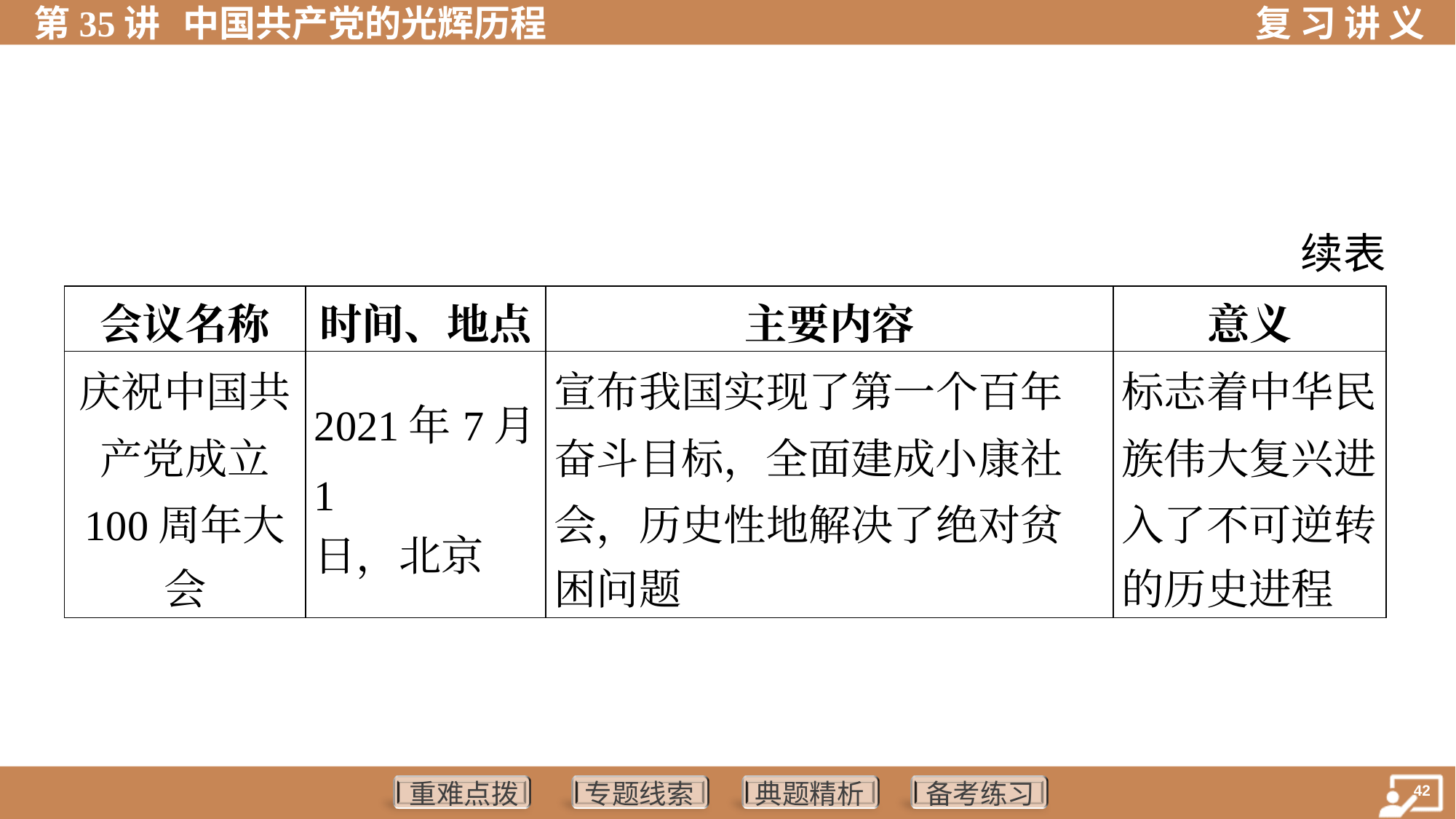

续表
| 会议名称 | 时间、地点 | 主要内容 | 意义 |
| --- | --- | --- | --- |
| 庆祝中国共 产党成立 100周年大 会 | 2021年7月1 日，北京 | 宣布我国实现了第一个百年 奋斗目标，全面建成小康社 会，历史性地解决了绝对贫 困问题 | 标志着中华民 族伟大复兴进 入了不可逆转 的历史进程 |